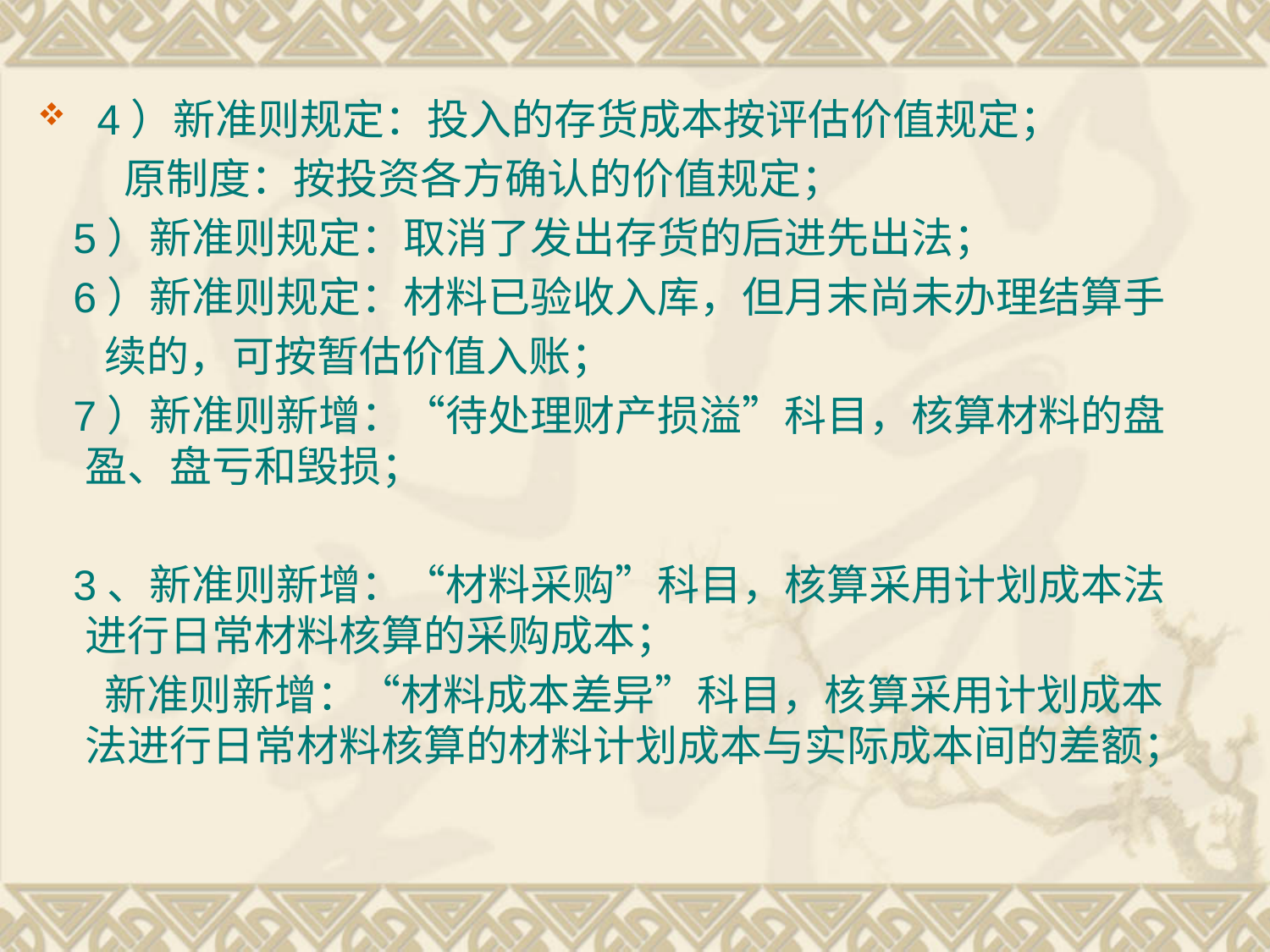

4）新准则规定：投入的存货成本按评估价值规定；
        原制度：按投资各方确认的价值规定；
   5）新准则规定：取消了发出存货的后进先出法；
   6）新准则规定：材料已验收入库，但月末尚未办理结算手
      续的，可按暂估价值入账；
   7）新准则新增：“待处理财产损溢”科目，核算材料的盘盈、盘亏和毁损；

   3、新准则新增：“材料采购”科目，核算采用计划成本法进行日常材料核算的采购成本；
      新准则新增：“材料成本差异”科目，核算采用计划成本法进行日常材料核算的材料计划成本与实际成本间的差额；